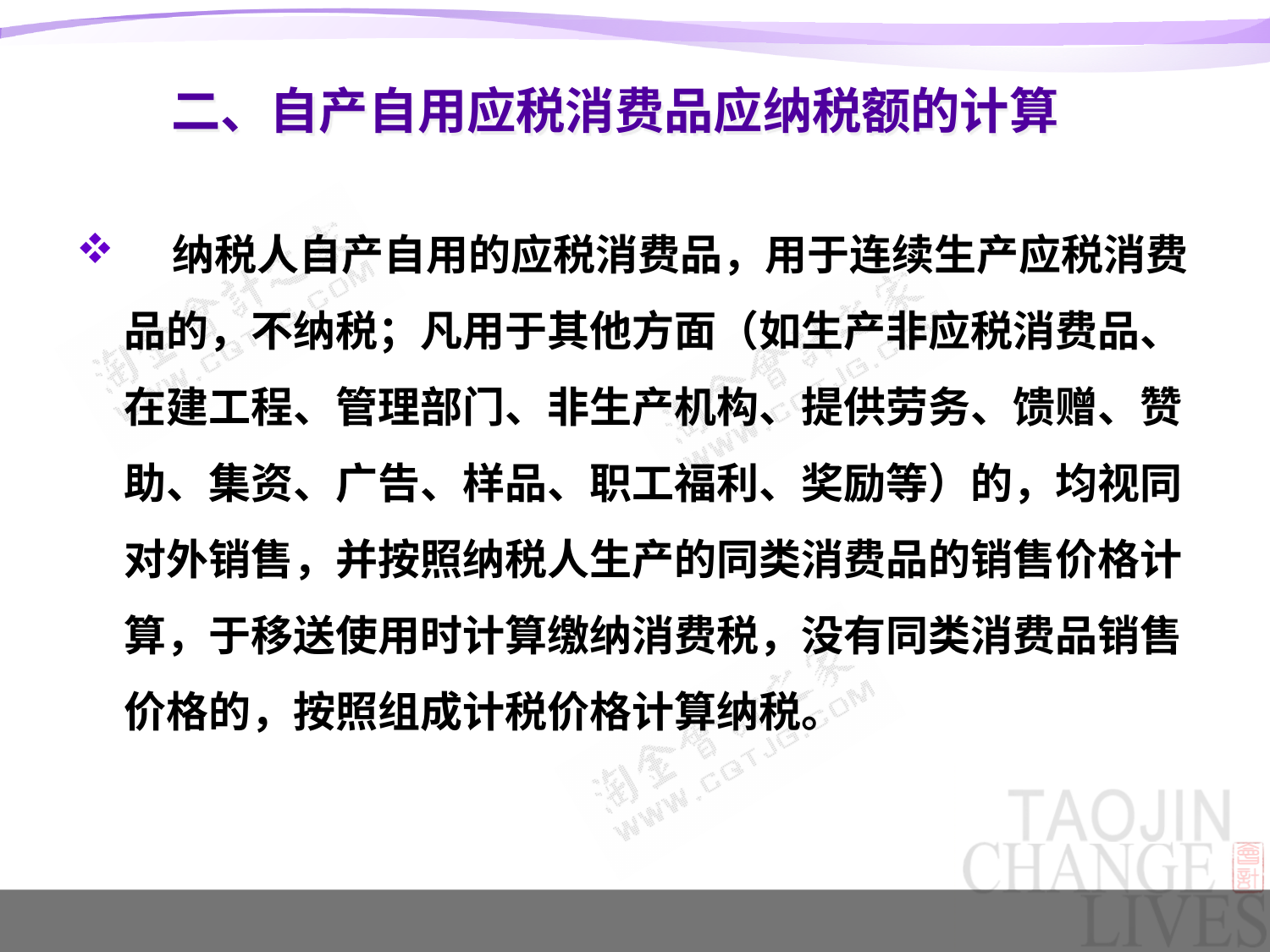

# 二、自产自用应税消费品应纳税额的计算
    纳税人自产自用的应税消费品，用于连续生产应税消费品的，不纳税；凡用于其他方面（如生产非应税消费品、在建工程、管理部门、非生产机构、提供劳务、馈赠、赞助、集资、广告、样品、职工福利、奖励等）的，均视同对外销售，并按照纳税人生产的同类消费品的销售价格计算，于移送使用时计算缴纳消费税，没有同类消费品销售价格的，按照组成计税价格计算纳税。